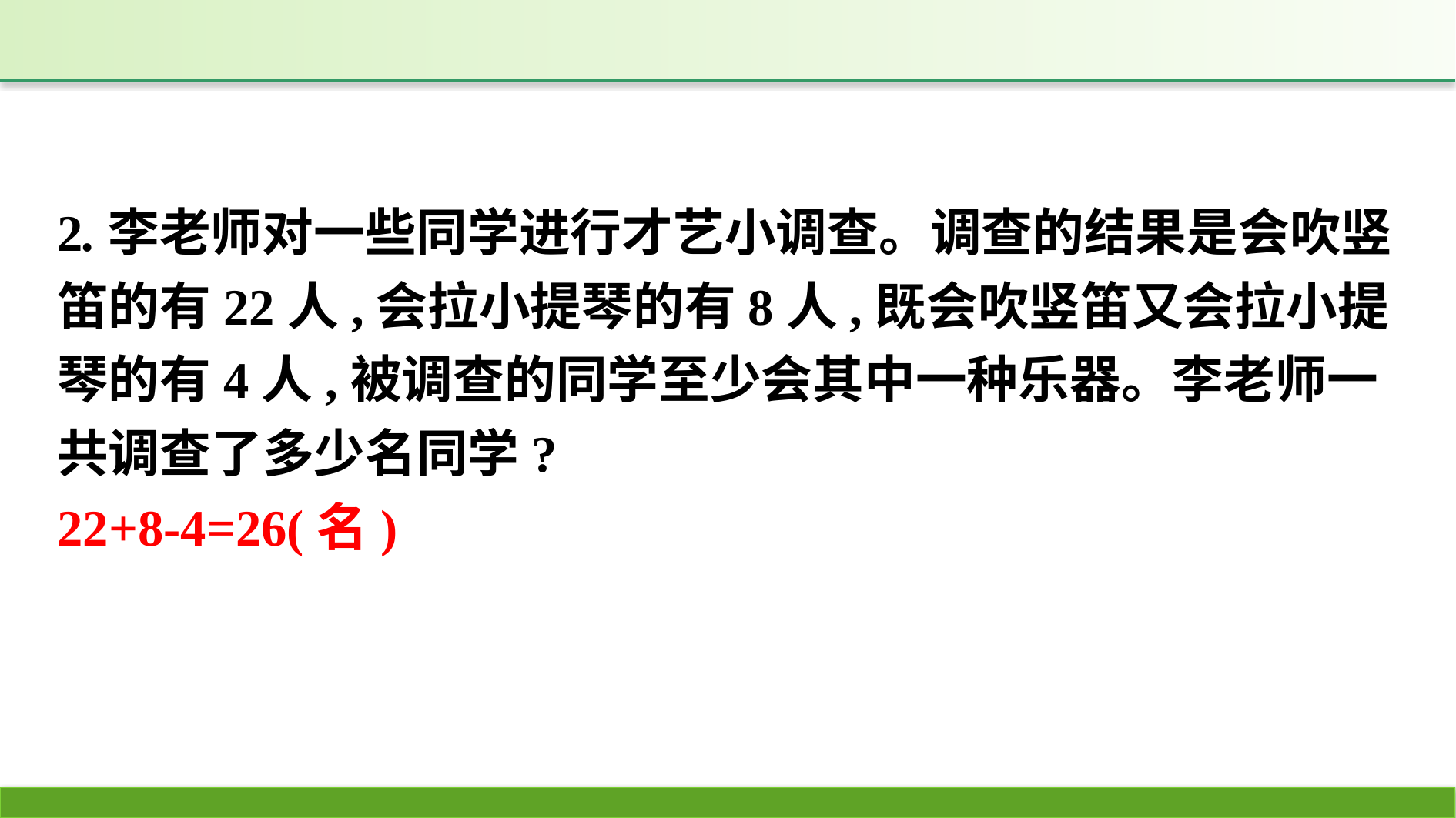

2.李老师对一些同学进行才艺小调查。调查的结果是会吹竖笛的有22人,会拉小提琴的有8人,既会吹竖笛又会拉小提琴的有4人,被调查的同学至少会其中一种乐器。李老师一共调查了多少名同学?
22+8-4=26(名)